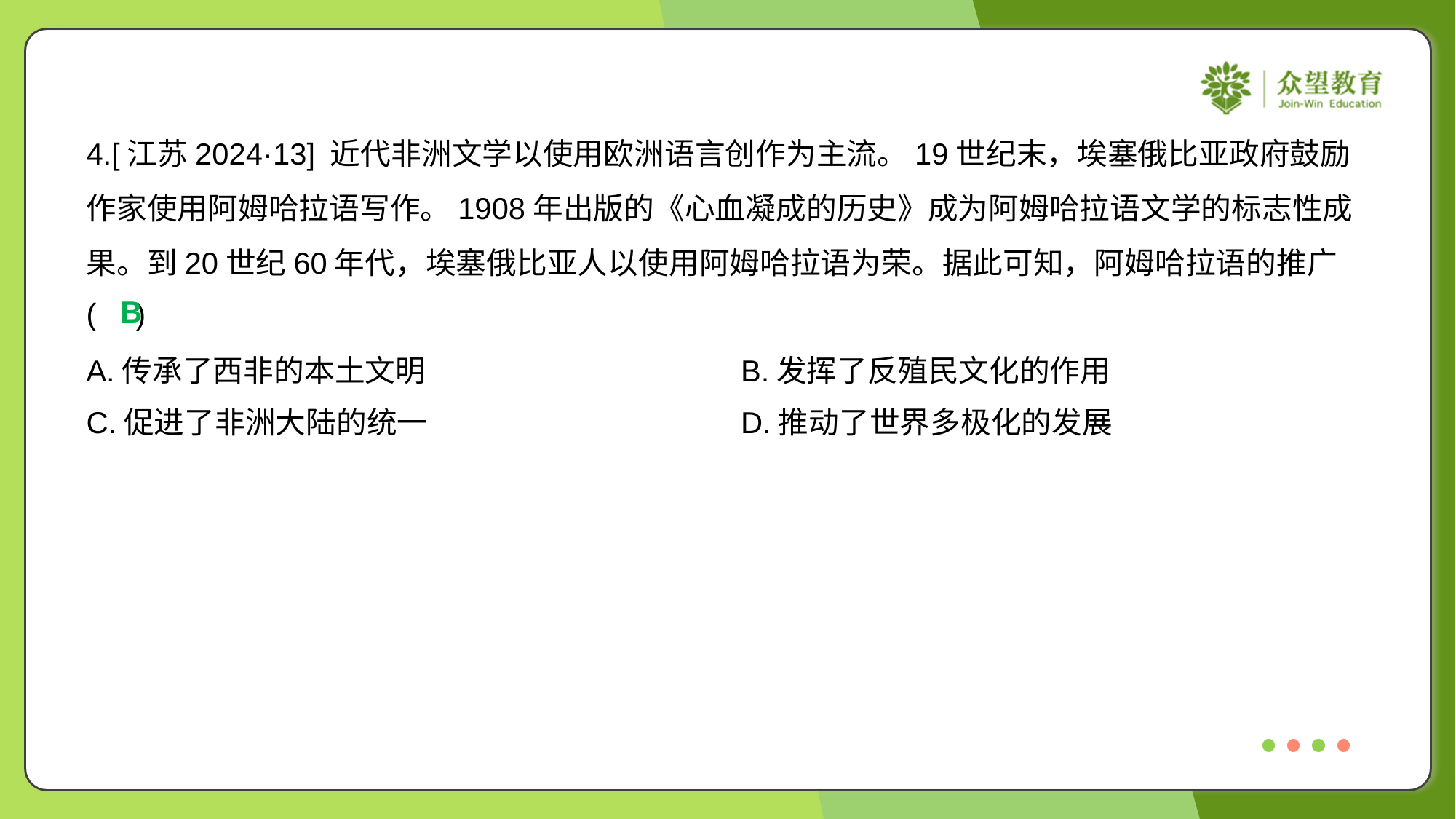

4.[江苏2024·13] 近代非洲文学以使用欧洲语言创作为主流。19世纪末，埃塞俄比亚政府鼓励
作家使用阿姆哈拉语写作。1908年出版的《心血凝成的历史》成为阿姆哈拉语文学的标志性成
果。到20世纪60年代，埃塞俄比亚人以使用阿姆哈拉语为荣。据此可知，阿姆哈拉语的推广
(     )
B
A.传承了西非的本土文明	B.发挥了反殖民文化的作用
C.促进了非洲大陆的统一	D.推动了世界多极化的发展